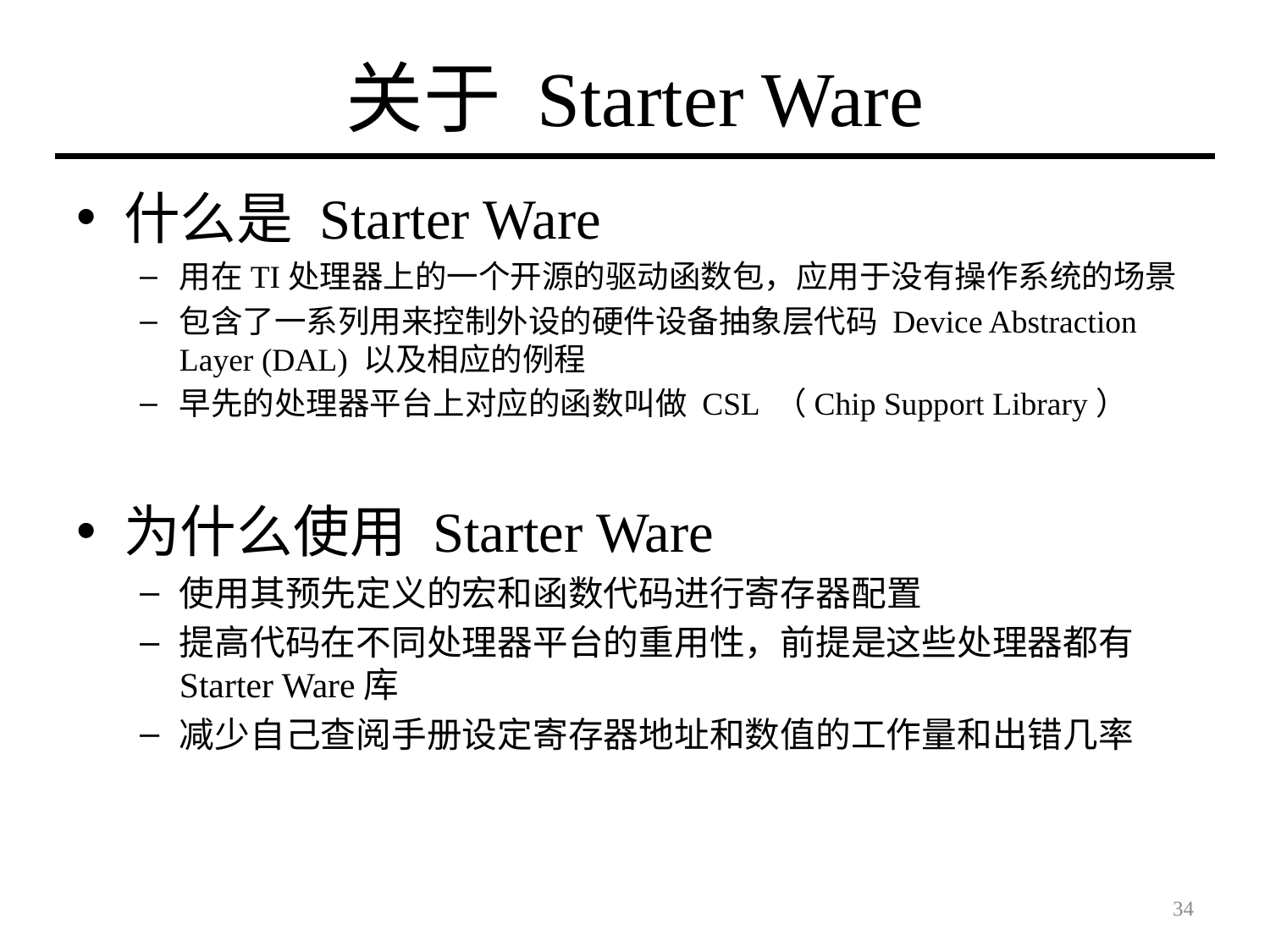

# 关于 Starter Ware
什么是 Starter Ware
用在TI处理器上的一个开源的驱动函数包，应用于没有操作系统的场景
包含了一系列用来控制外设的硬件设备抽象层代码 Device Abstraction Layer (DAL) 以及相应的例程
早先的处理器平台上对应的函数叫做 CSL （Chip Support Library）

为什么使用 Starter Ware
使用其预先定义的宏和函数代码进行寄存器配置
提高代码在不同处理器平台的重用性，前提是这些处理器都有Starter Ware库
减少自己查阅手册设定寄存器地址和数值的工作量和出错几率
34